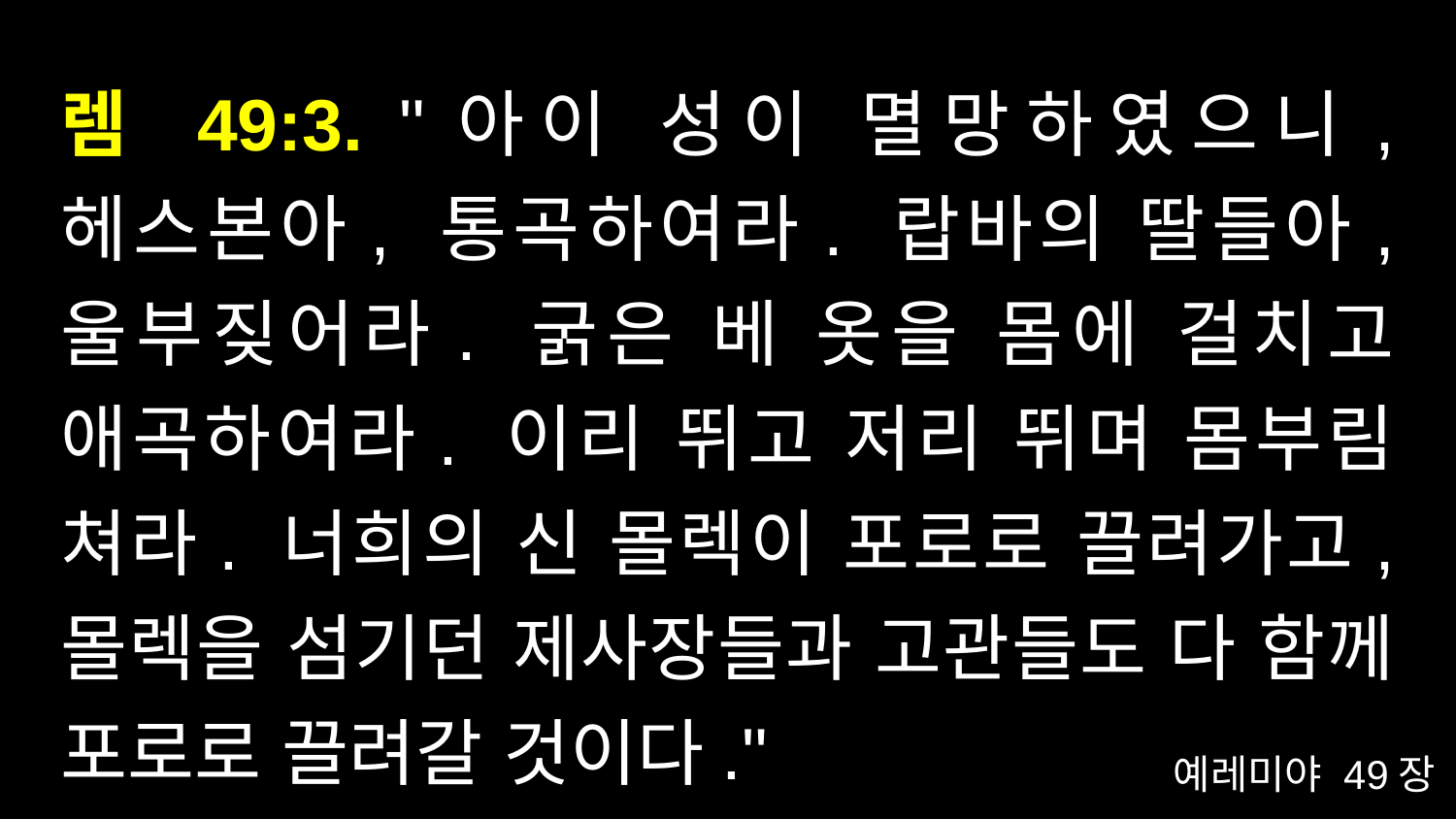

# 렘 49:3. "아이 성이 멸망하였으니, 헤스본아, 통곡하여라. 랍바의 딸들아, 울부짖어라. 굵은 베 옷을 몸에 걸치고 애곡하여라. 이리 뛰고 저리 뛰며 몸부림 쳐라. 너희의 신 몰렉이 포로로 끌려가고, 몰렉을 섬기던 제사장들과 고관들도 다 함께 포로로 끌려갈 것이다."
예레미야 49장